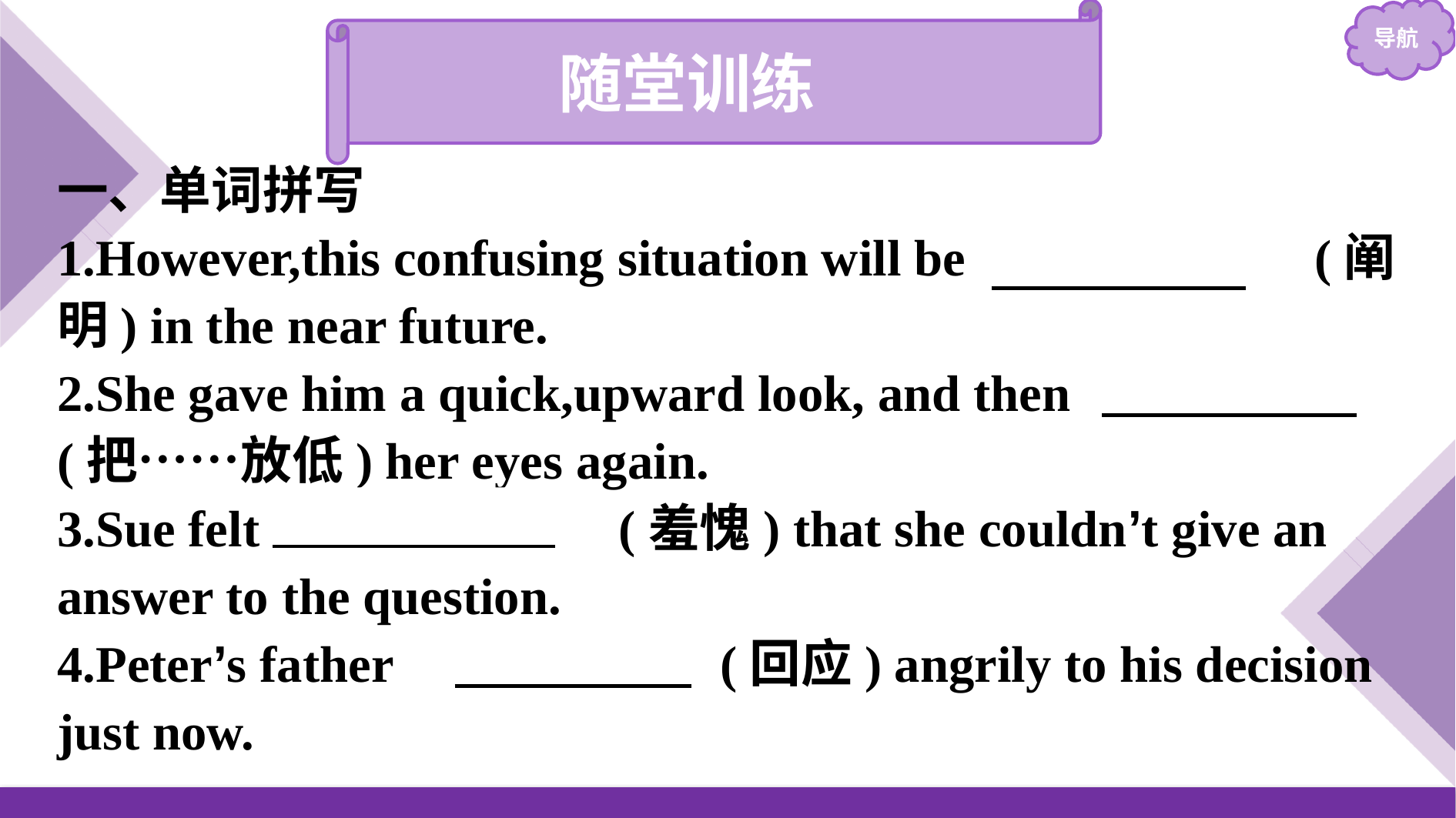

随堂训练
一、单词拼写
1.However,this confusing situation will be 　clarified　(阐明) in the near future.
2.She gave him a quick,upward look, and then 　lowered　(把……放低) her eyes again.
3.Sue felt 　ashamed　(羞愧) that she couldn’t give an answer to the question.
4.Peter’s father 　reacted　(回应) angrily to his decision just now.